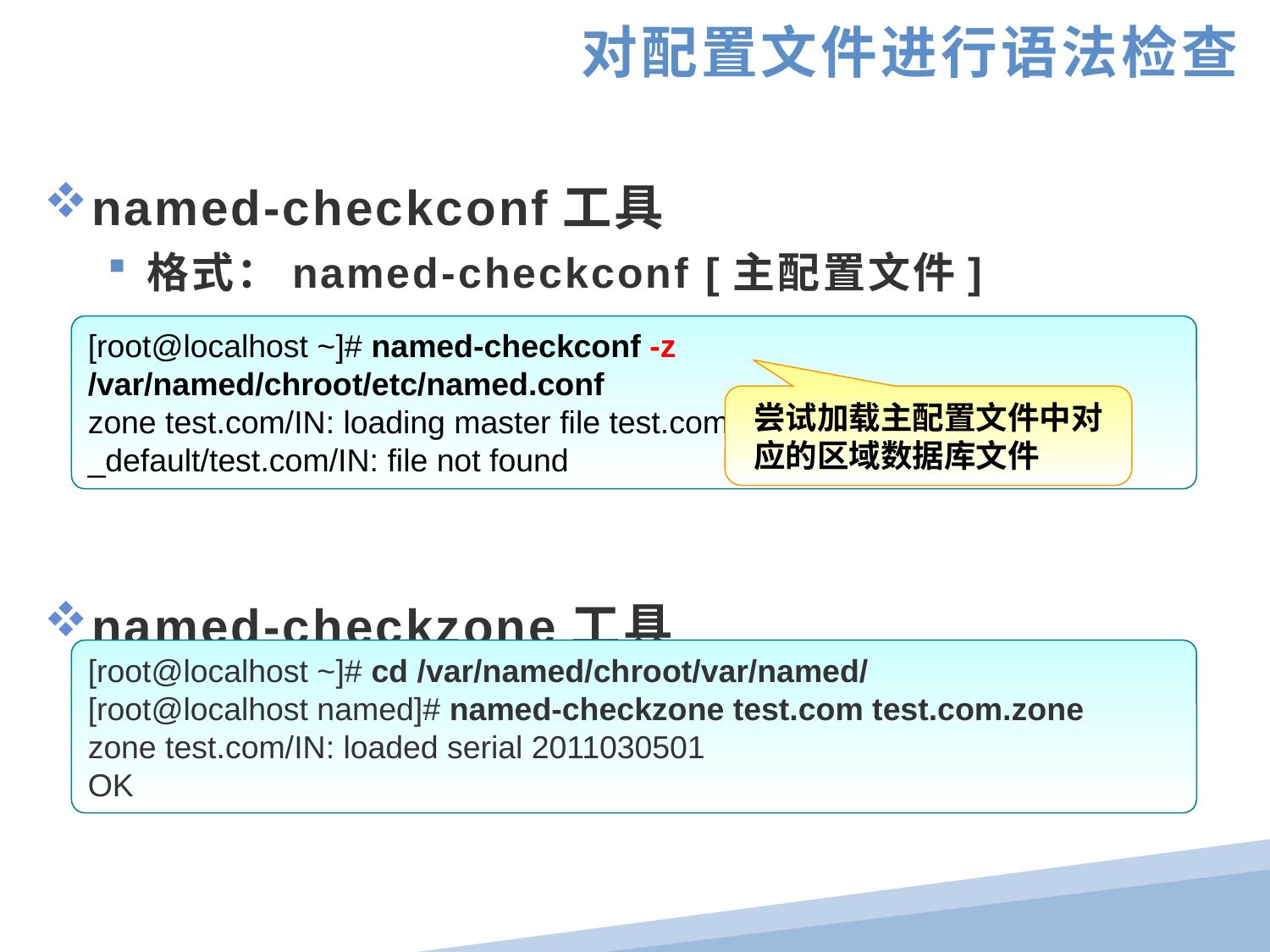

对配置文件进行语法检查
named-checkconf工具
格式：named-checkconf [主配置文件]

named-checkzone工具
格式：named-checkzone <域名> <区域数据文件>

[root@localhost ~]# named-checkconf -z /var/named/chroot/etc/named.conf
zone test.com/IN: loading master file test.com.zone: file not found
_default/test.com/IN: file not found
尝试加载主配置文件中对应的区域数据库文件
[root@localhost ~]# cd /var/named/chroot/var/named/
[root@localhost named]# named-checkzone test.com test.com.zone
zone test.com/IN: loaded serial 2011030501
OK